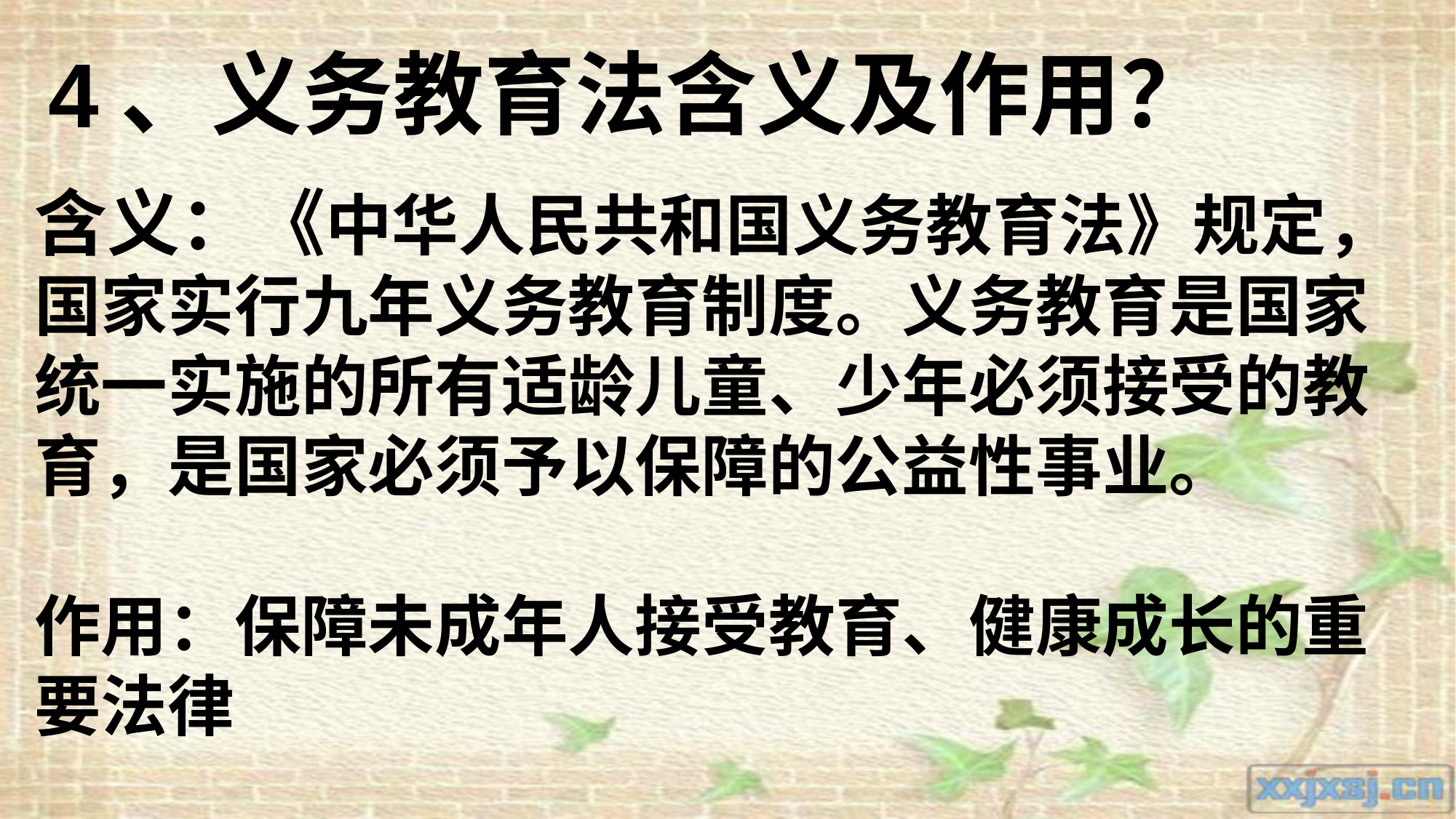

4、义务教育法含义及作用？
含义：《中华人民共和国义务教育法》规定，国家实行九年义务教育制度。义务教育是国家统一实施的所有适龄儿童、少年必须接受的教育，是国家必须予以保障的公益性事业。

作用：保障未成年人接受教育、健康成长的重要法律